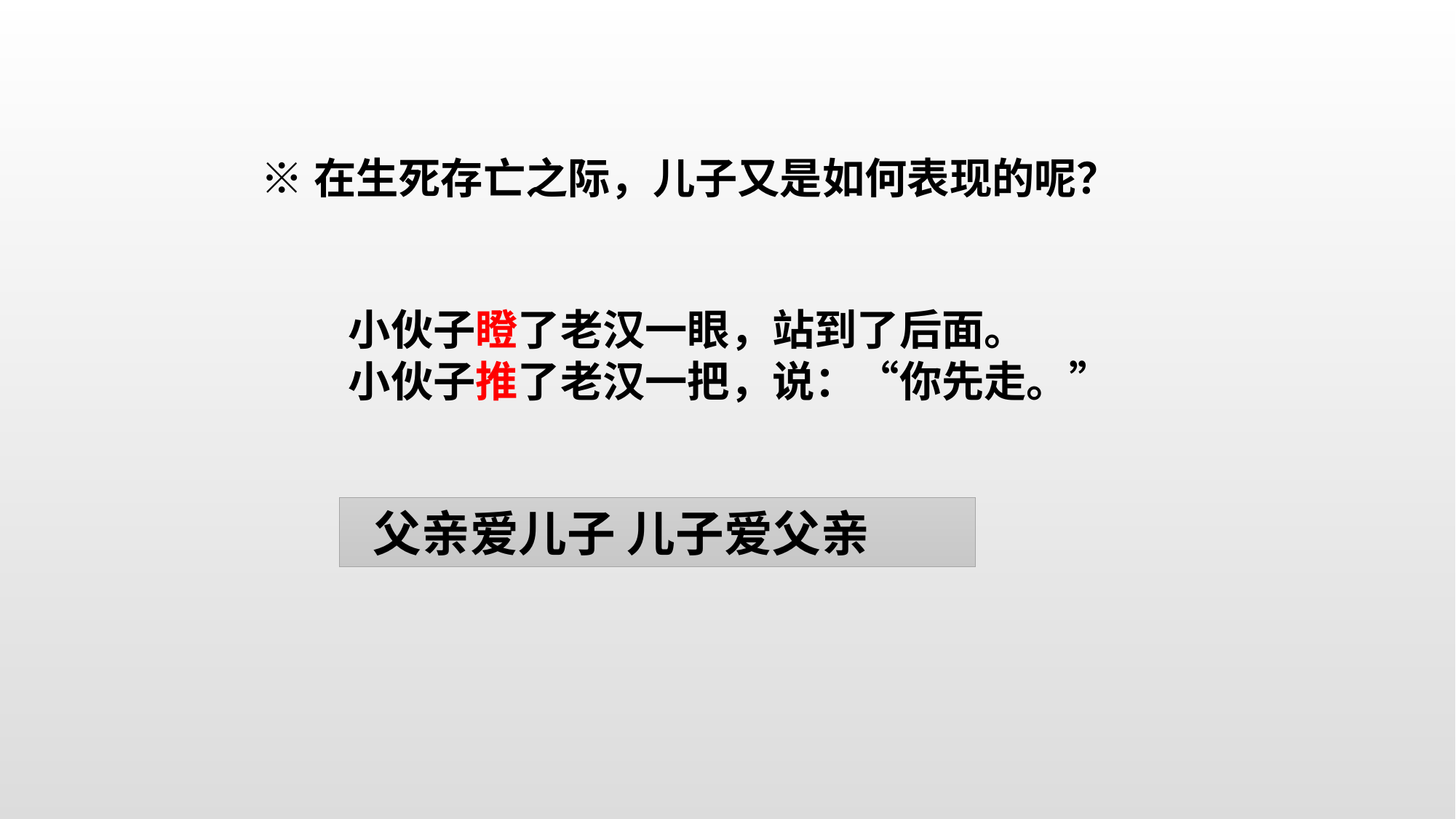

※在生死存亡之际，儿子又是如何表现的呢？
       小伙子瞪了老汉一眼，站到了后面。
       小伙子推了老汉一把，说：“你先走。”
 父亲爱儿子 儿子爱父亲